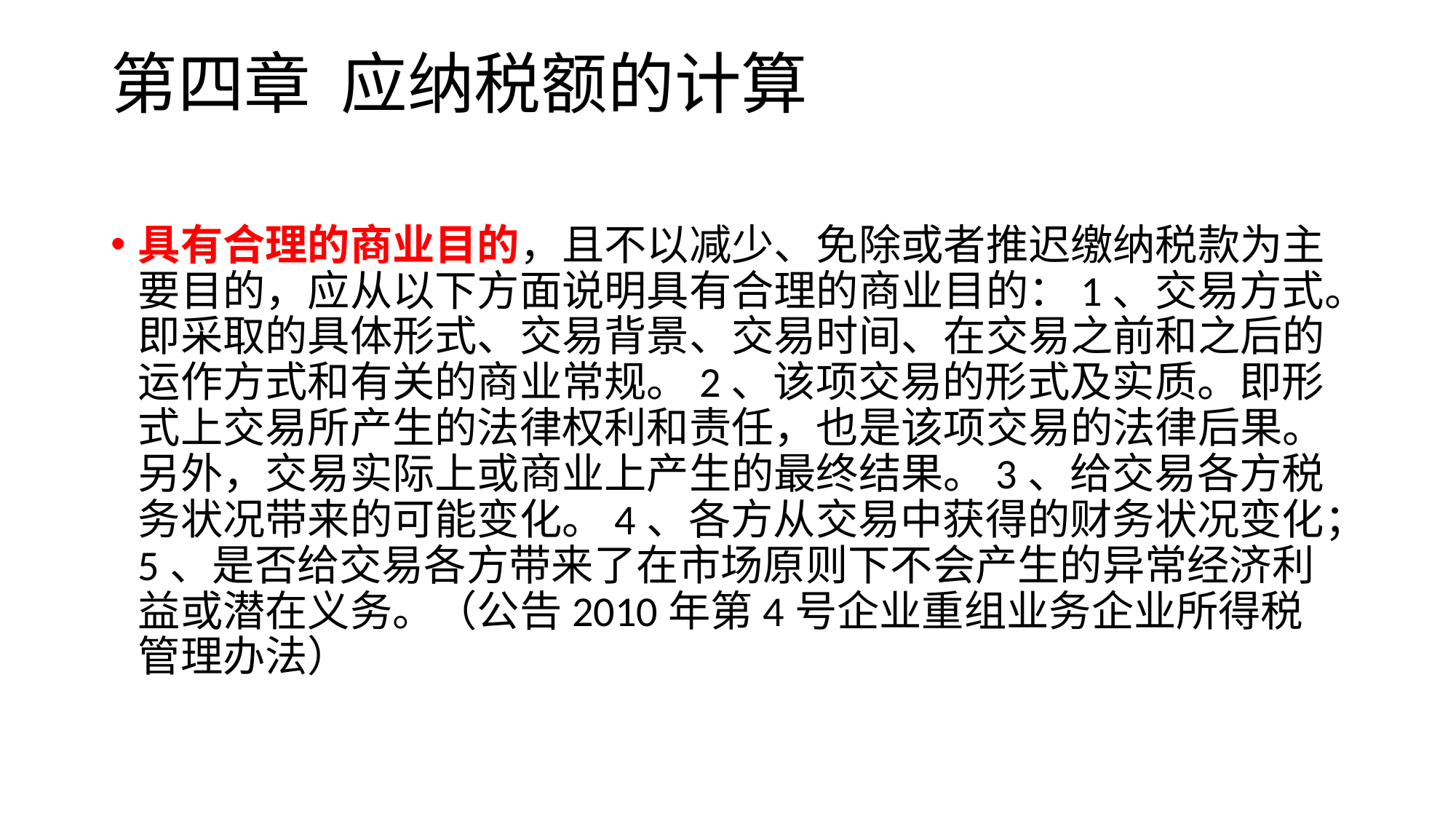

# 第四章  应纳税额的计算

具有合理的商业目的，且不以减少、免除或者推迟缴纳税款为主要目的，应从以下方面说明具有合理的商业目的：1、交易方式。即采取的具体形式、交易背景、交易时间、在交易之前和之后的运作方式和有关的商业常规。2、该项交易的形式及实质。即形式上交易所产生的法律权利和责任，也是该项交易的法律后果。另外，交易实际上或商业上产生的最终结果。3、给交易各方税务状况带来的可能变化。4、各方从交易中获得的财务状况变化；5、是否给交易各方带来了在市场原则下不会产生的异常经济利益或潜在义务。（公告2010年第4号企业重组业务企业所得税管理办法）